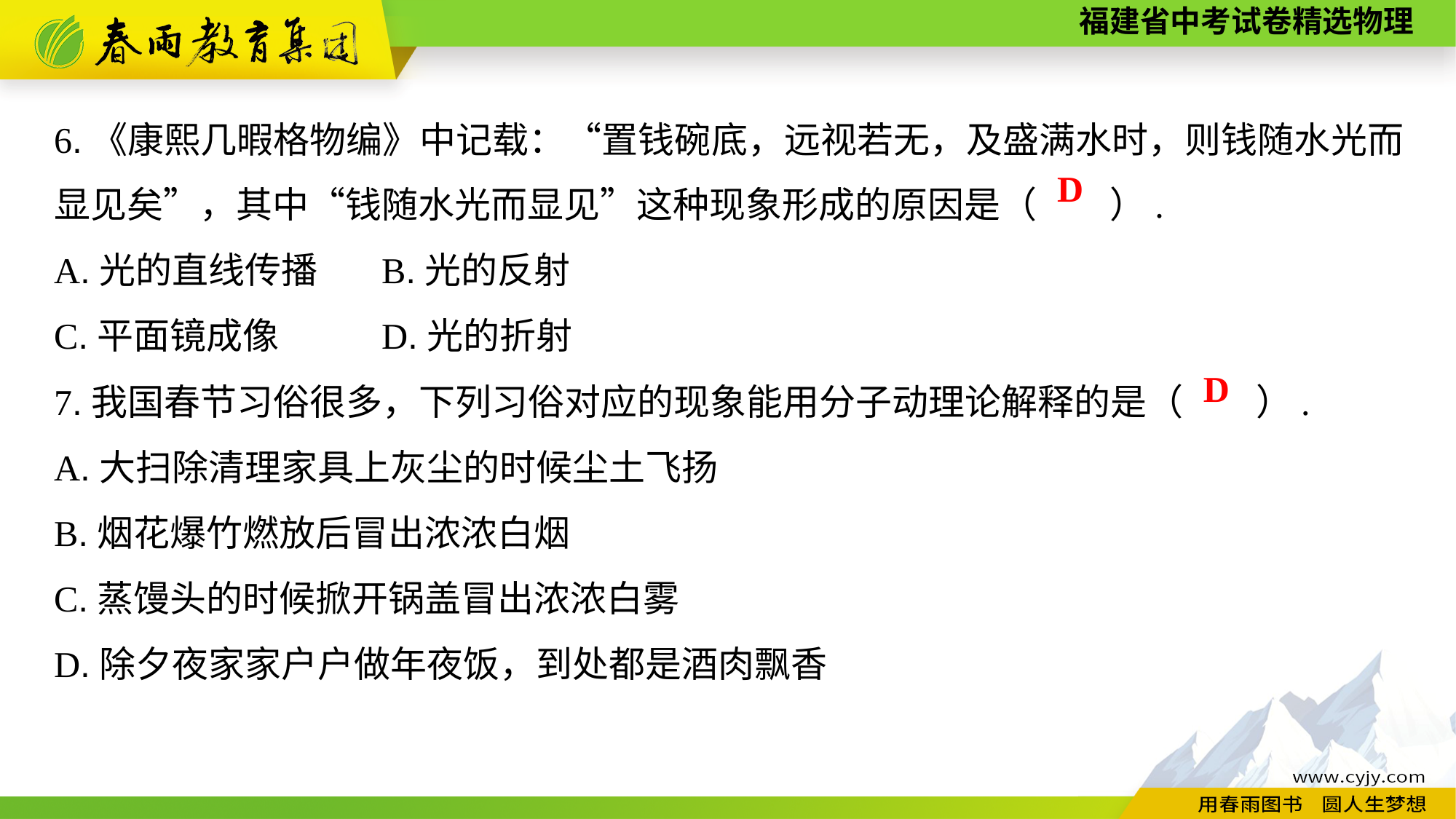

6.《康熙几暇格物编》中记载：“置钱碗底，远视若无，及盛满水时，则钱随水光而显见矣”，其中“钱随水光而显见”这种现象形成的原因是（　　）.
A.光的直线传播	B.光的反射
C.平面镜成像　　	D.光的折射
7.我国春节习俗很多，下列习俗对应的现象能用分子动理论解释的是（　　）.
A.大扫除清理家具上灰尘的时候尘土飞扬
B.烟花爆竹燃放后冒出浓浓白烟
C.蒸馒头的时候掀开锅盖冒出浓浓白雾
D.除夕夜家家户户做年夜饭，到处都是酒肉飘香
D
D